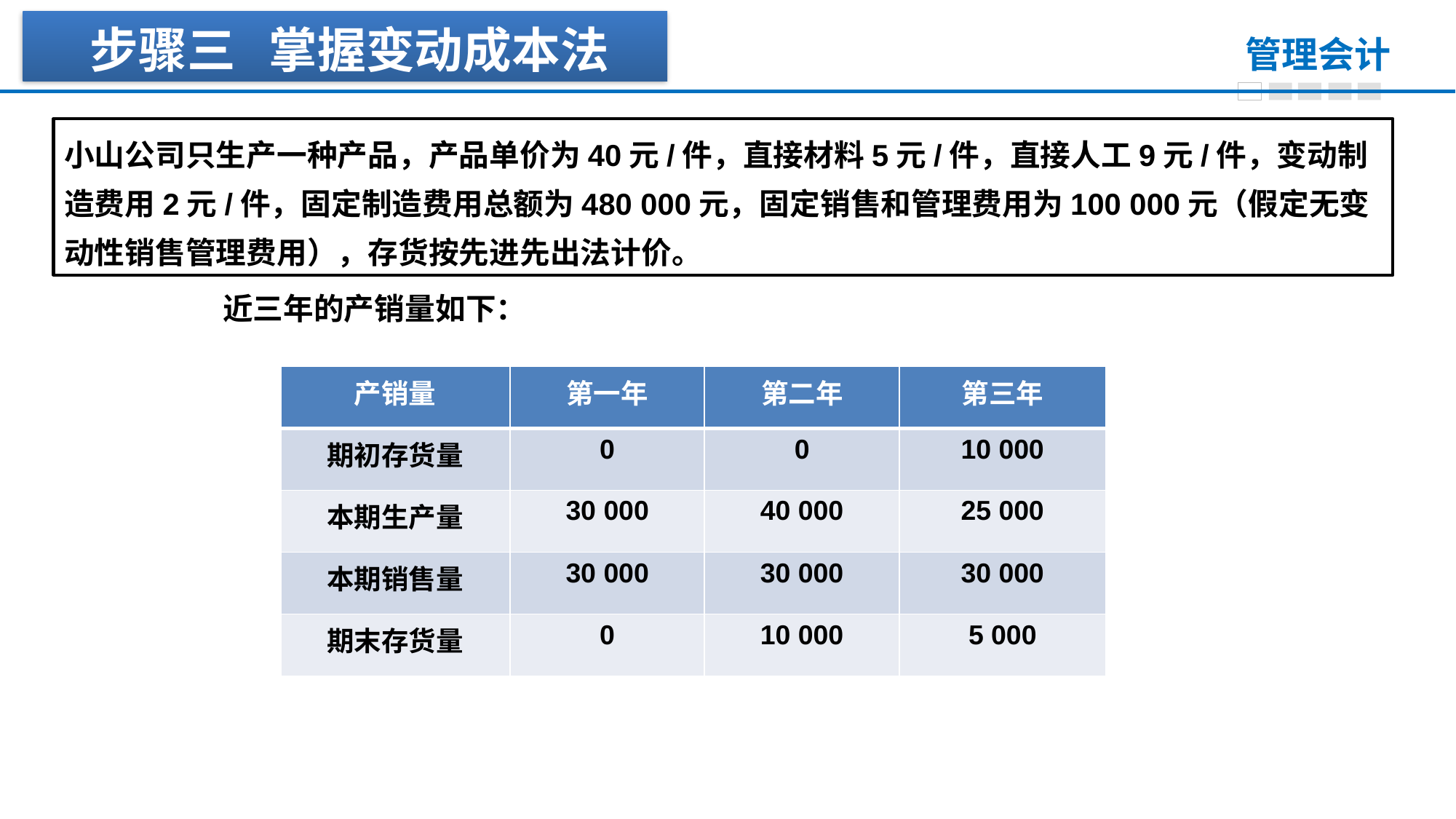

步骤三   掌握变动成本法
小山公司只生产一种产品，产品单价为40元/件，直接材料5元/件，直接人工9元/件，变动制造费用2元/件，固定制造费用总额为480 000元，固定销售和管理费用为100 000元（假定无变动性销售管理费用），存货按先进先出法计价。
近三年的产销量如下：
| 产销量 | 第一年 | 第二年 | 第三年 |
| --- | --- | --- | --- |
| 期初存货量 | 0 | 0 | 10 000 |
| 本期生产量 | 30 000 | 40 000 | 25 000 |
| 本期销售量 | 30 000 | 30 000 | 30 000 |
| 期末存货量 | 0 | 10 000 | 5 000 |